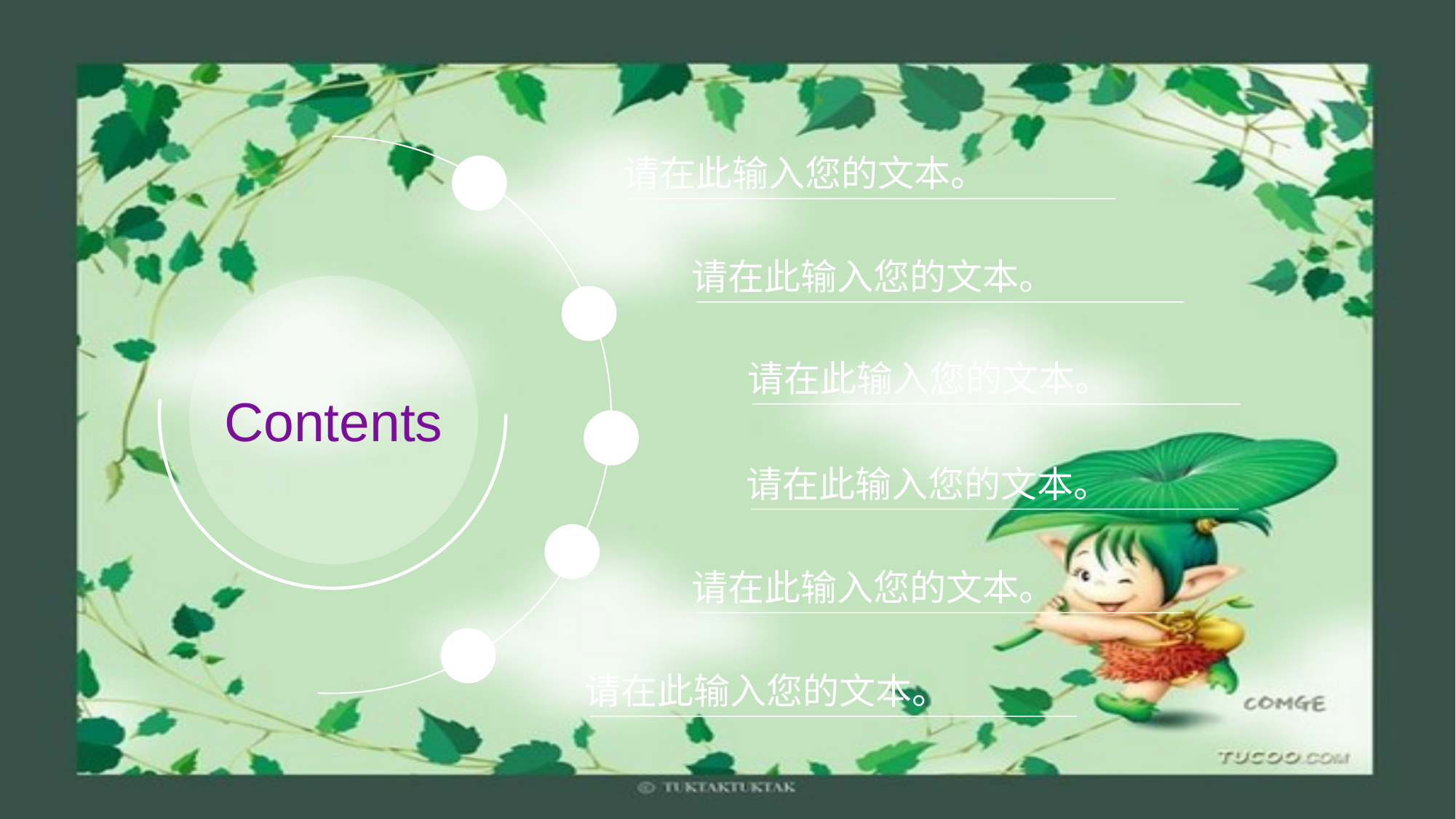

请在此输入您的文本。

Contents

请在此输入您的文本。

请在此输入您的文本。

请在此输入您的文本。

请在此输入您的文本。

请在此输入您的文本。